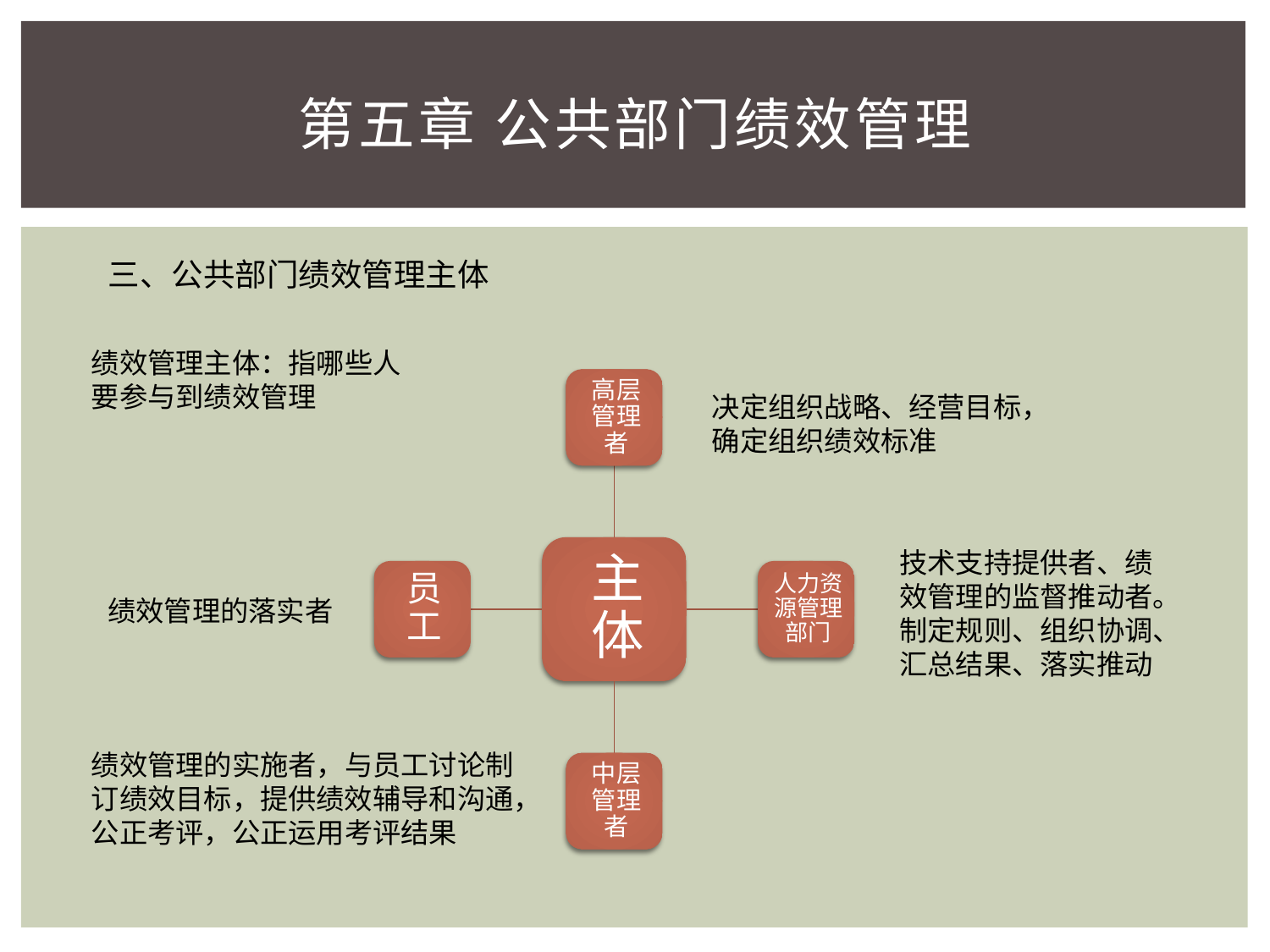

# 第五章 公共部门绩效管理
三、公共部门绩效管理主体
绩效管理主体：指哪些人要参与到绩效管理
主体
高层管理者
人力资源管理部门
中层管理者
员工
决定组织战略、经营目标，确定组织绩效标准
技术支持提供者、绩效管理的监督推动者。制定规则、组织协调、汇总结果、落实推动
绩效管理的落实者
绩效管理的实施者，与员工讨论制订绩效目标，提供绩效辅导和沟通，公正考评，公正运用考评结果
36